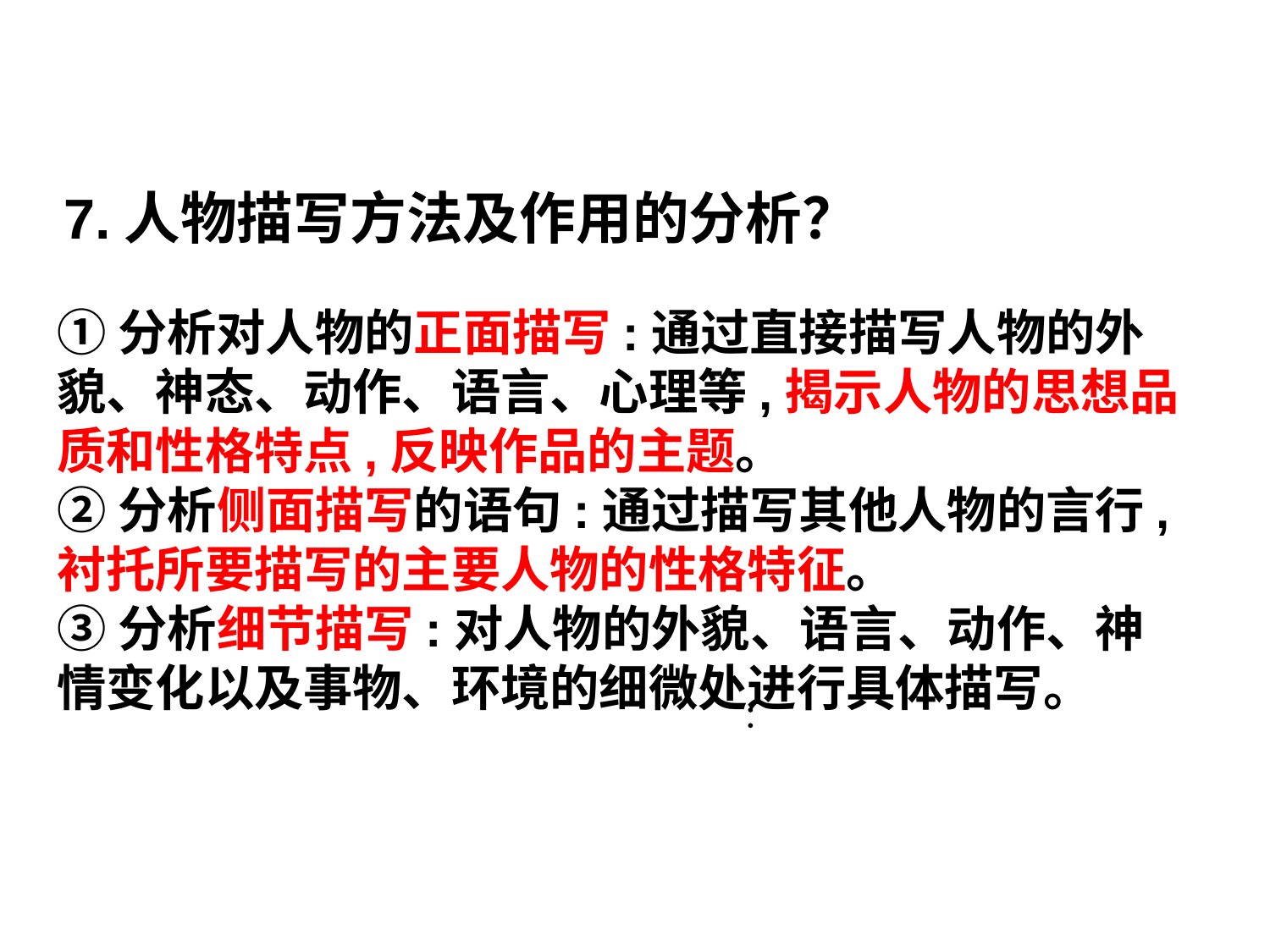

7.人物描写方法及作用的分析？
①分析对人物的正面描写:通过直接描写人物的外貌、神态、动作、语言、心理等,揭示人物的思想品质和性格特点,反映作品的主题。
②分析侧面描写的语句:通过描写其他人物的言行,衬托所要描写的主要人物的性格特征。
③分析细节描写:对人物的外貌、语言、动作、神情变化以及事物、环境的细微处进行具体描写。
：